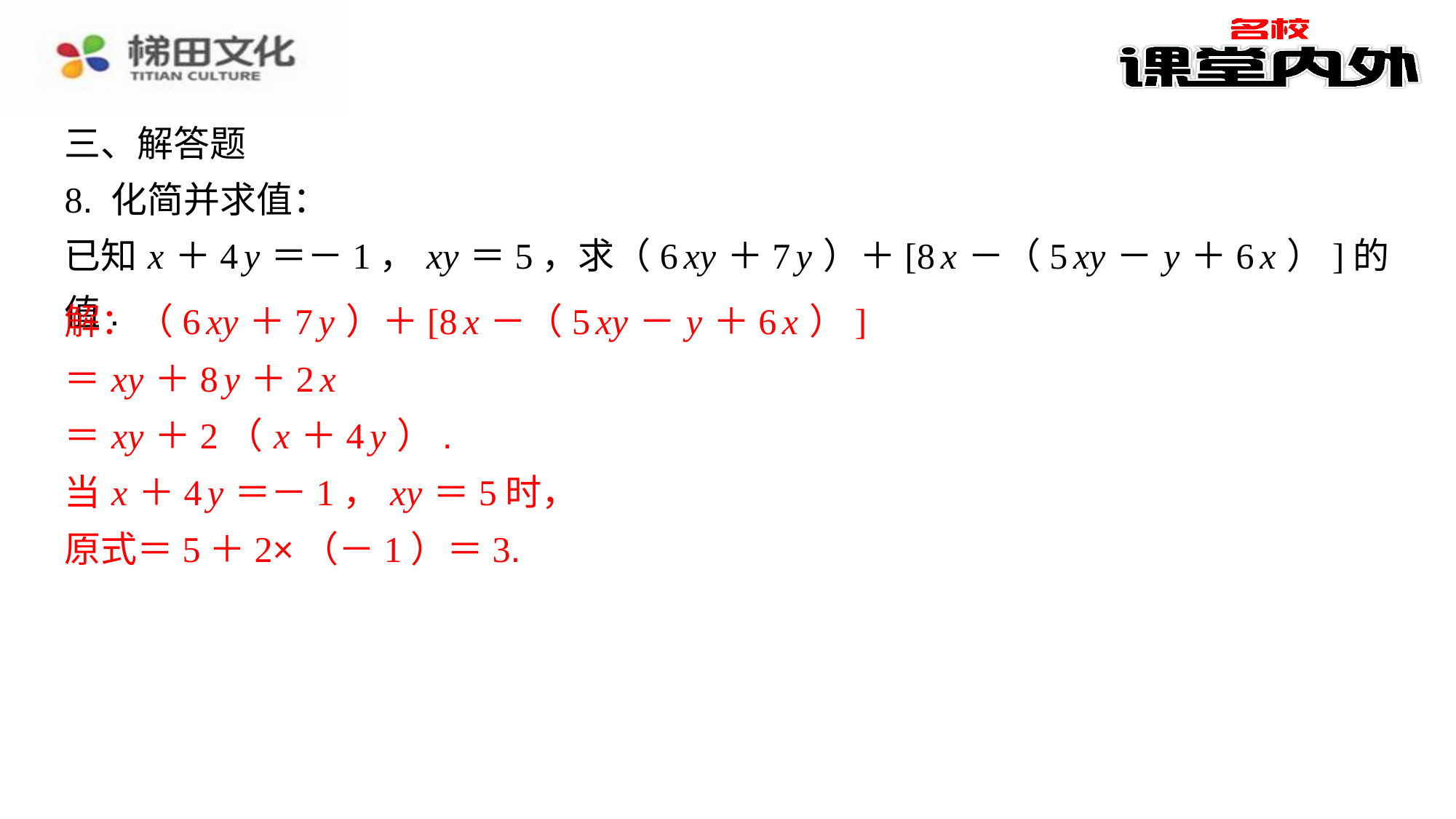

三、解答题
8. 化简并求值：
已知 x ＋4 y ＝－1， xy ＝5，求（6 xy ＋7 y ）＋[8 x －（5 xy － y ＋6 x ）]的值.
解：（6 xy ＋7 y ）＋[8 x －（5 xy － y ＋6 x ）]
＝ xy ＋8 y ＋2 x
＝ xy ＋2（ x ＋4 y ）.
当 x ＋4 y ＝－1， xy ＝5时，
原式＝5＋2×（－1）＝3.
解：（6 xy ＋7 y ）＋[8 x －（5 xy － y ＋6 x ）]
＝ xy ＋8 y ＋2 x
＝ xy ＋2（ x ＋4 y ）.
当 x ＋4 y ＝－1， xy ＝5时，
原式＝5＋2×（－1）＝3.